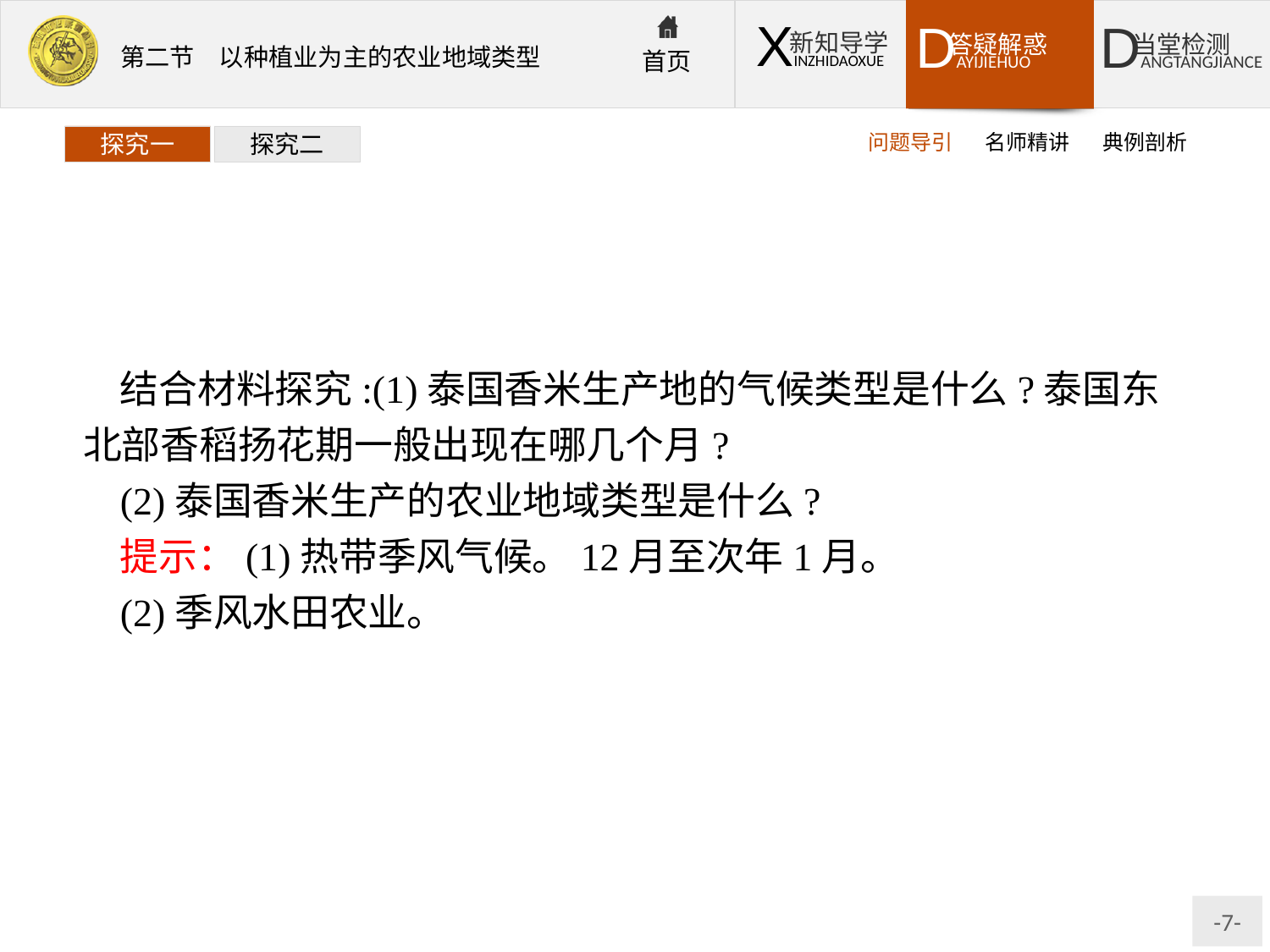

问题导引
名师精讲
典例剖析
探究一
探究二
结合材料探究:(1)泰国香米生产地的气候类型是什么?泰国东北部香稻扬花期一般出现在哪几个月?
(2)泰国香米生产的农业地域类型是什么?
提示：(1)热带季风气候。12月至次年1月。
(2)季风水田农业。